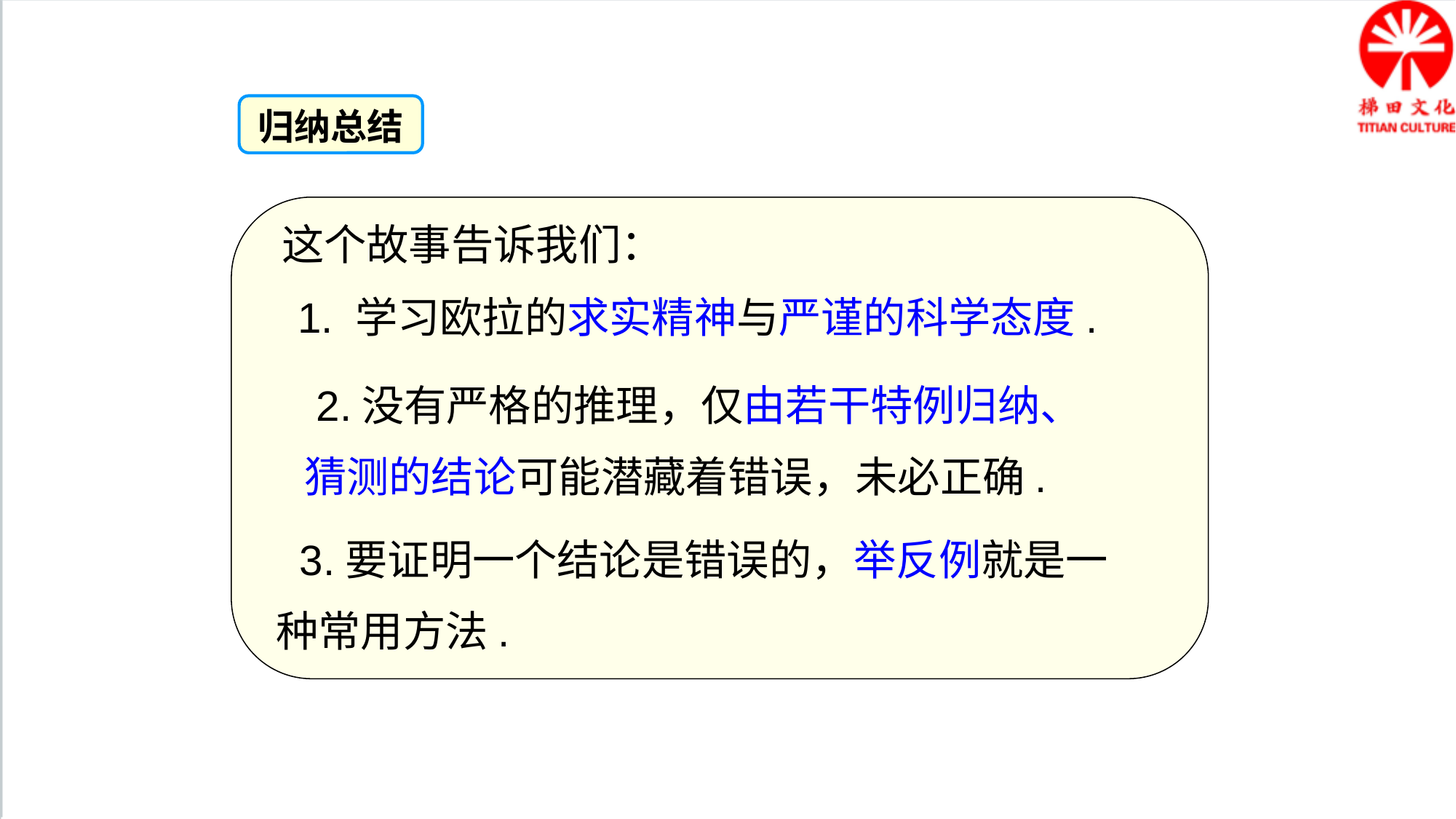

归纳总结

 这个故事告诉我们：
   1. 学习欧拉的求实精神与严谨的科学态度.
 2.没有严格的推理，仅由若干特例归纳、猜测的结论可能潜藏着错误，未必正确.
  3.要证明一个结论是错误的，举反例就是一种常用方法.